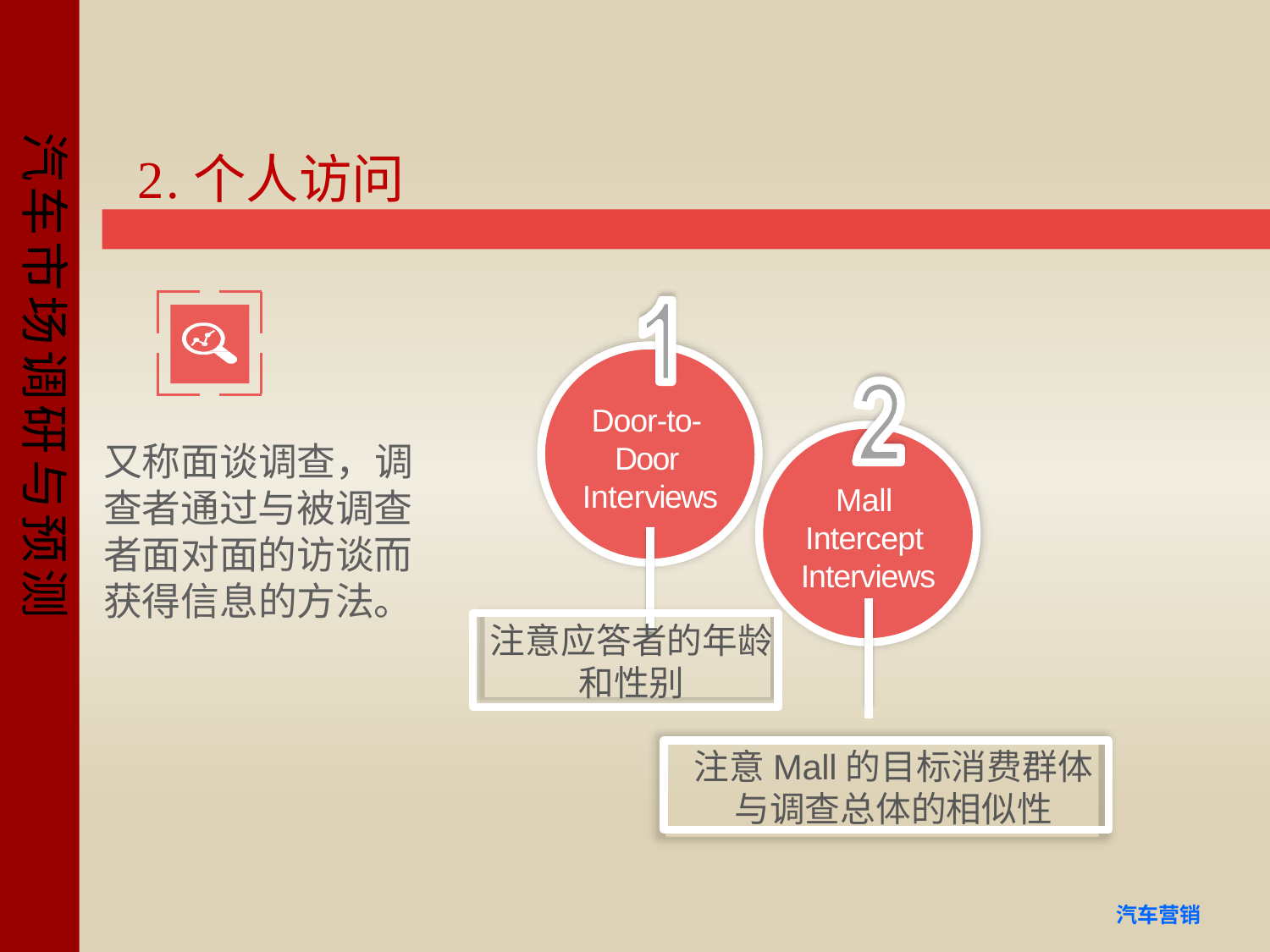

# 2.个人访问

Door-to-  Door  Interviews

又称面谈调查，调查者通过与被调查者面对面的访谈而获得信息的方法。

Mall  Intercept  Interviews

注意应答者的年龄和性别

注意Mall的目标消费群体与调查总体的相似性